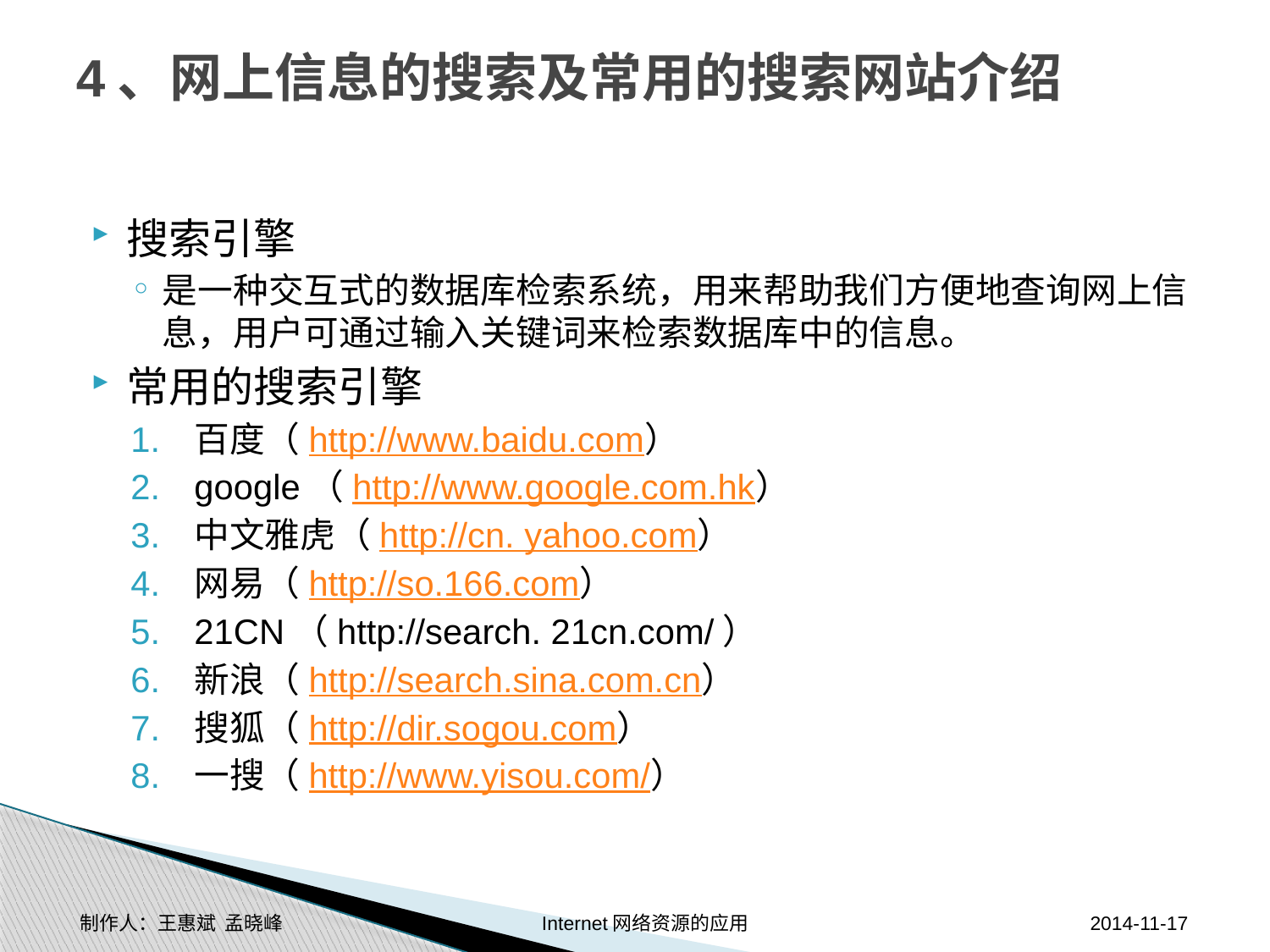

# 4、网上信息的搜索及常用的搜索网站介绍
搜索引擎
是一种交互式的数据库检索系统，用来帮助我们方便地查询网上信息，用户可通过输入关键词来检索数据库中的信息。
常用的搜索引擎
百度（http://www.baidu.com）
google（http://www.google.com.hk）
中文雅虎（http://cn. yahoo.com）
网易（http://so.166.com）
21CN（http://search. 21cn.com/）
新浪（http://search.sina.com.cn）
搜狐（http://dir.sogou.com）
一搜（http://www.yisou.com/）

制作人：王惠斌  孟晓峰                                                         Internet网络资源的应用
2014-11-17